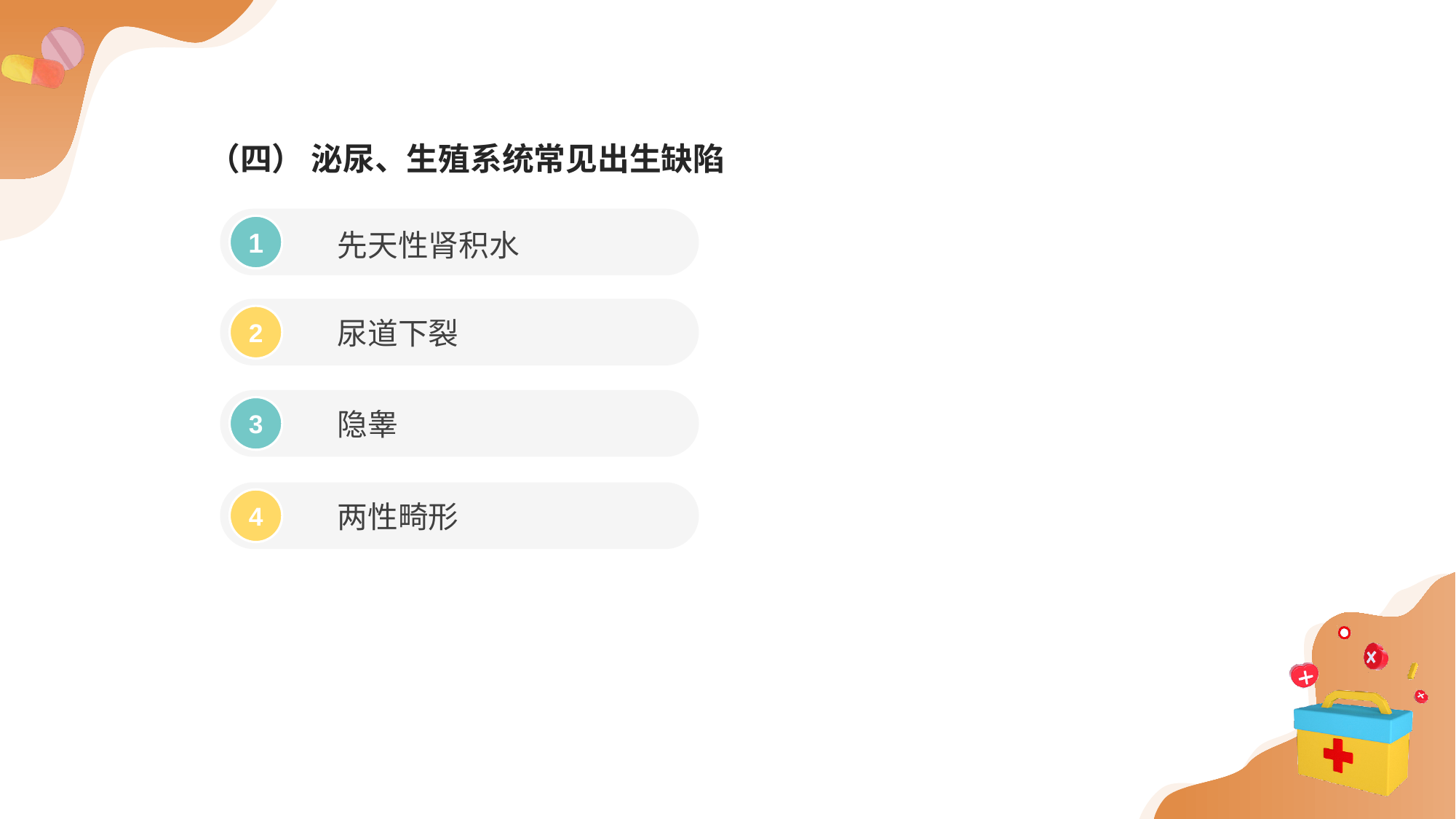

（四） 泌尿、生殖系统常见出生缺陷
先天性肾积水

1
尿道下裂

2
隐睾

3
两性畸形

4